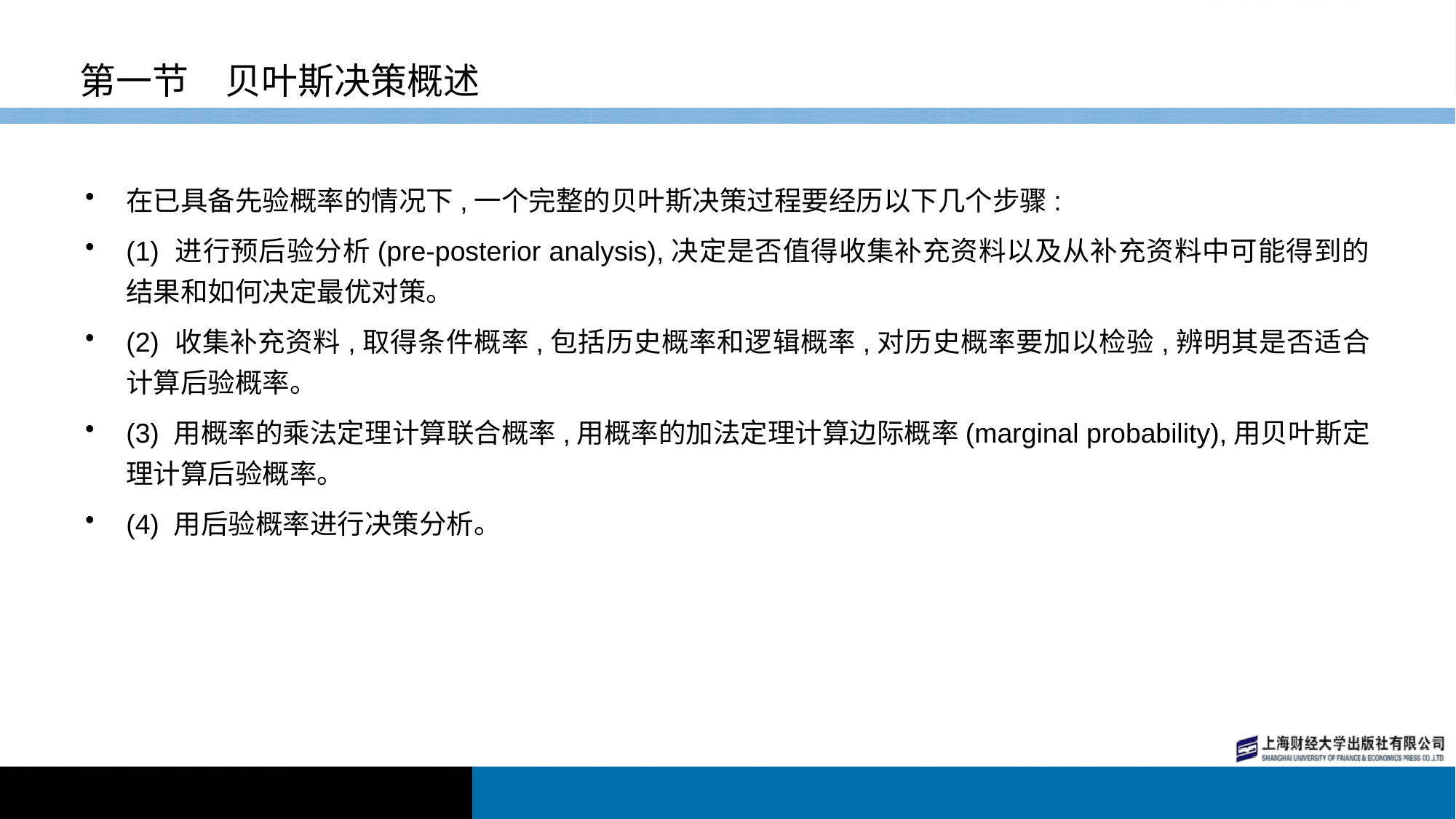

# 第一节　贝叶斯决策概述
在已具备先验概率的情况下,一个完整的贝叶斯决策过程要经历以下几个步骤:
(1) 进行预后验分析(pre-posterior analysis),决定是否值得收集补充资料以及从补充资料中可能得到的结果和如何决定最优对策。
(2) 收集补充资料,取得条件概率,包括历史概率和逻辑概率,对历史概率要加以检验,辨明其是否适合计算后验概率。
(3) 用概率的乘法定理计算联合概率,用概率的加法定理计算边际概率(marginal probability),用贝叶斯定理计算后验概率。
(4) 用后验概率进行决策分析。
4